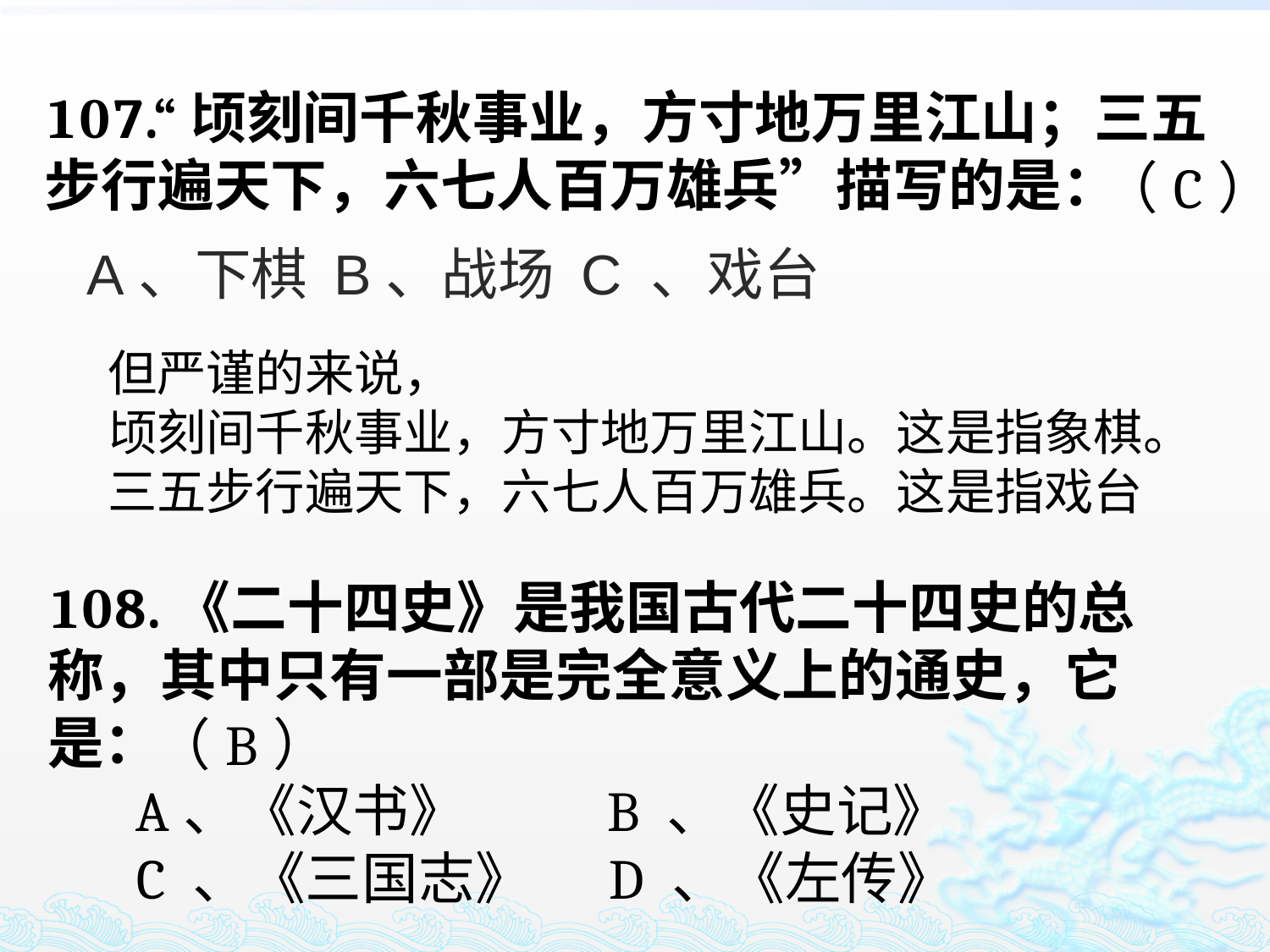

107.“顷刻间千秋事业，方寸地万里江山；三五步行遍天下，六七人百万雄兵”描写的是：

A、下棋 B、战场 C 、戏台

（C）
但严谨的来说，
顷刻间千秋事业，方寸地万里江山。这是指象棋。
三五步行遍天下，六七人百万雄兵。这是指戏台
108.《二十四史》是我国古代二十四史的总称，其中只有一部是完全意义上的通史，它是：
       A、《汉书》          B 、《史记》
       C 、《三国志》     D 、《左传》
（B）